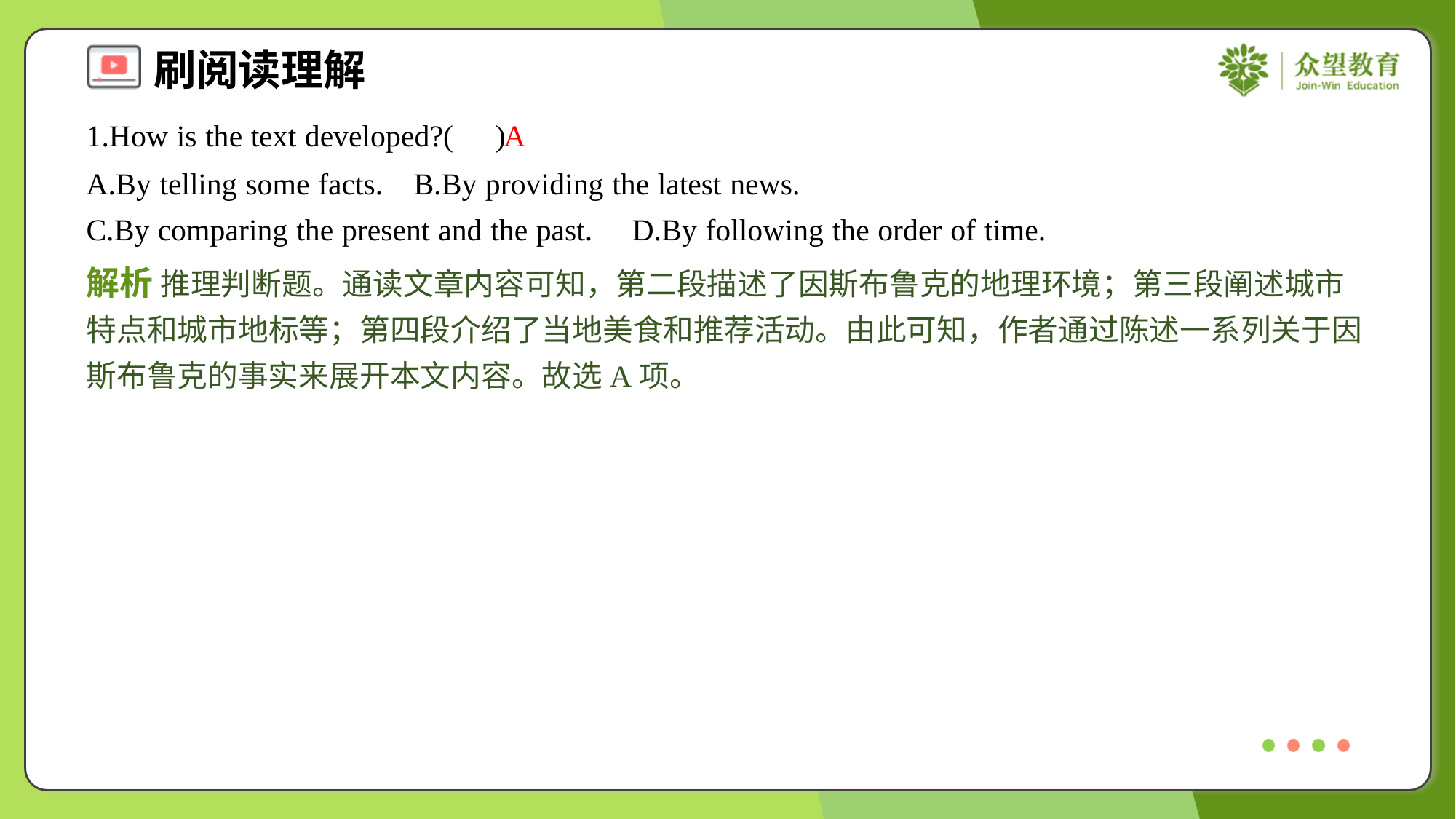

1.How is the text developed?(     )
A
A.By telling some facts.	B.By providing the latest news.
C.By comparing the present and the past.	D.By following the order of time.
解析 推理判断题。通读文章内容可知，第二段描述了因斯布鲁克的地理环境；第三段阐述城市特点和城市地标等；第四段介绍了当地美食和推荐活动。由此可知，作者通过陈述一系列关于因斯布鲁克的事实来展开本文内容。故选A项。